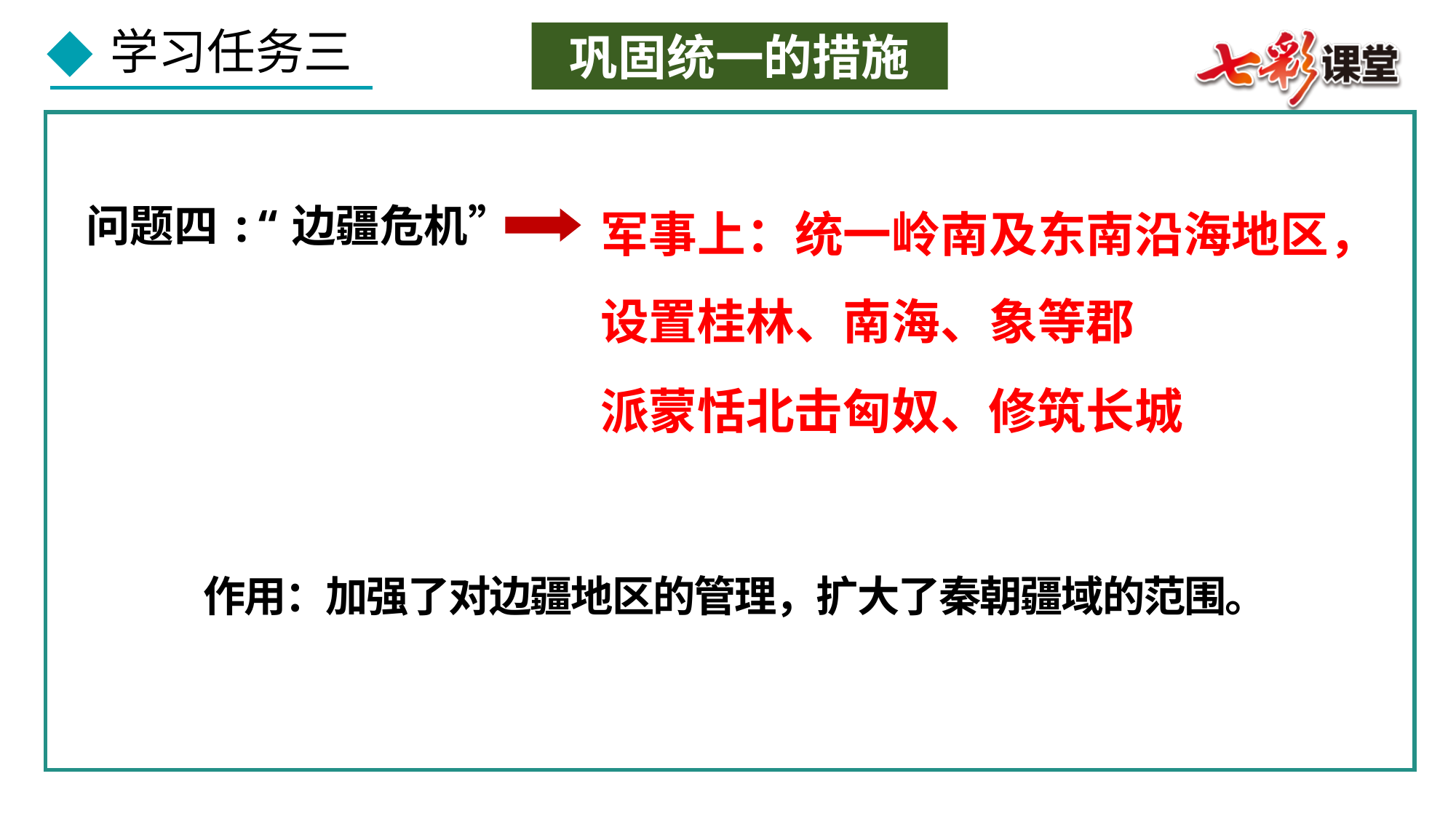

巩固统一的措施
军事上：统一岭南及东南沿海地区，设置桂林、南海、象等郡
问题四:“边疆危机”

派蒙恬北击匈奴、修筑长城

作用：加强了对边疆地区的管理，扩大了秦朝疆域的范围。